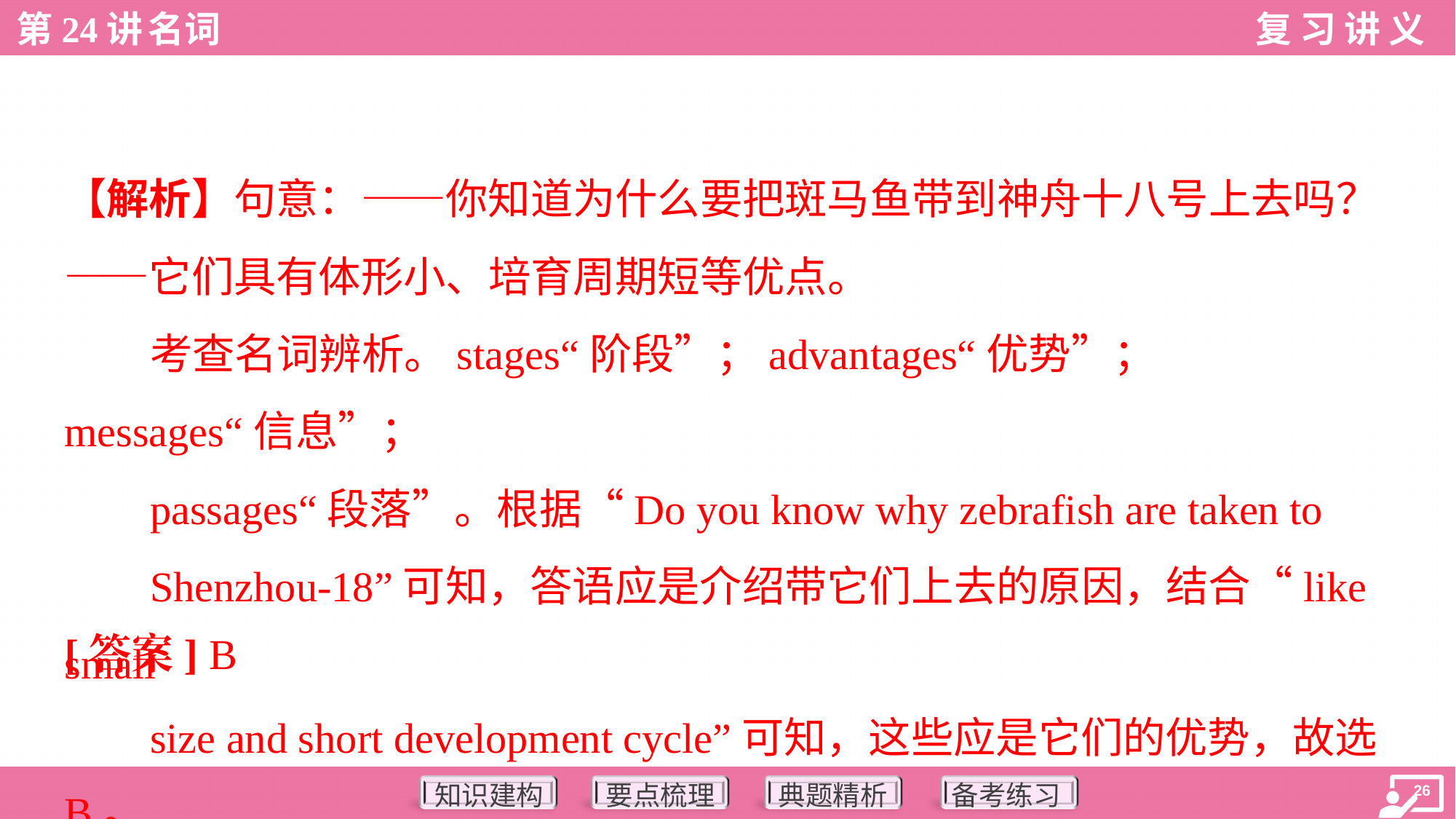

【解析】句意：——你知道为什么要把斑马鱼带到神舟十八号上去吗？——它们具有体形小、培育周期短等优点。
考查名词辨析。stages“阶段”；advantages“优势”；messages“信息”；
passages“段落”。根据“Do you know why zebrafish are taken to
Shenzhou-18”可知，答语应是介绍带它们上去的原因，结合“like small
size and short development cycle”可知，这些应是它们的优势，故选B。
[答案] B